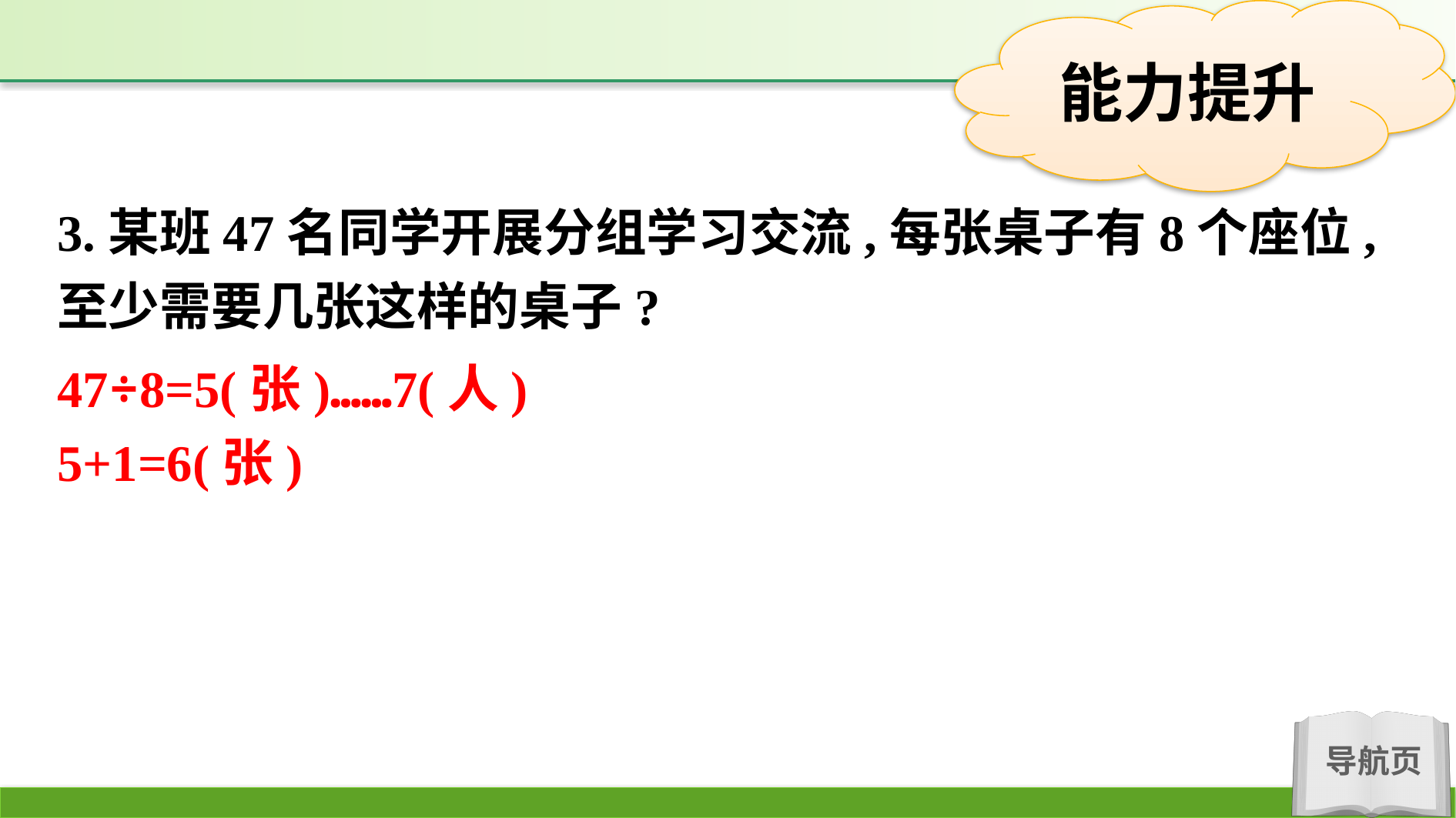

3.某班47名同学开展分组学习交流,每张桌子有8个座位,至少需要几张这样的桌子?
47÷8=5(张)……7(人)
5+1=6(张)